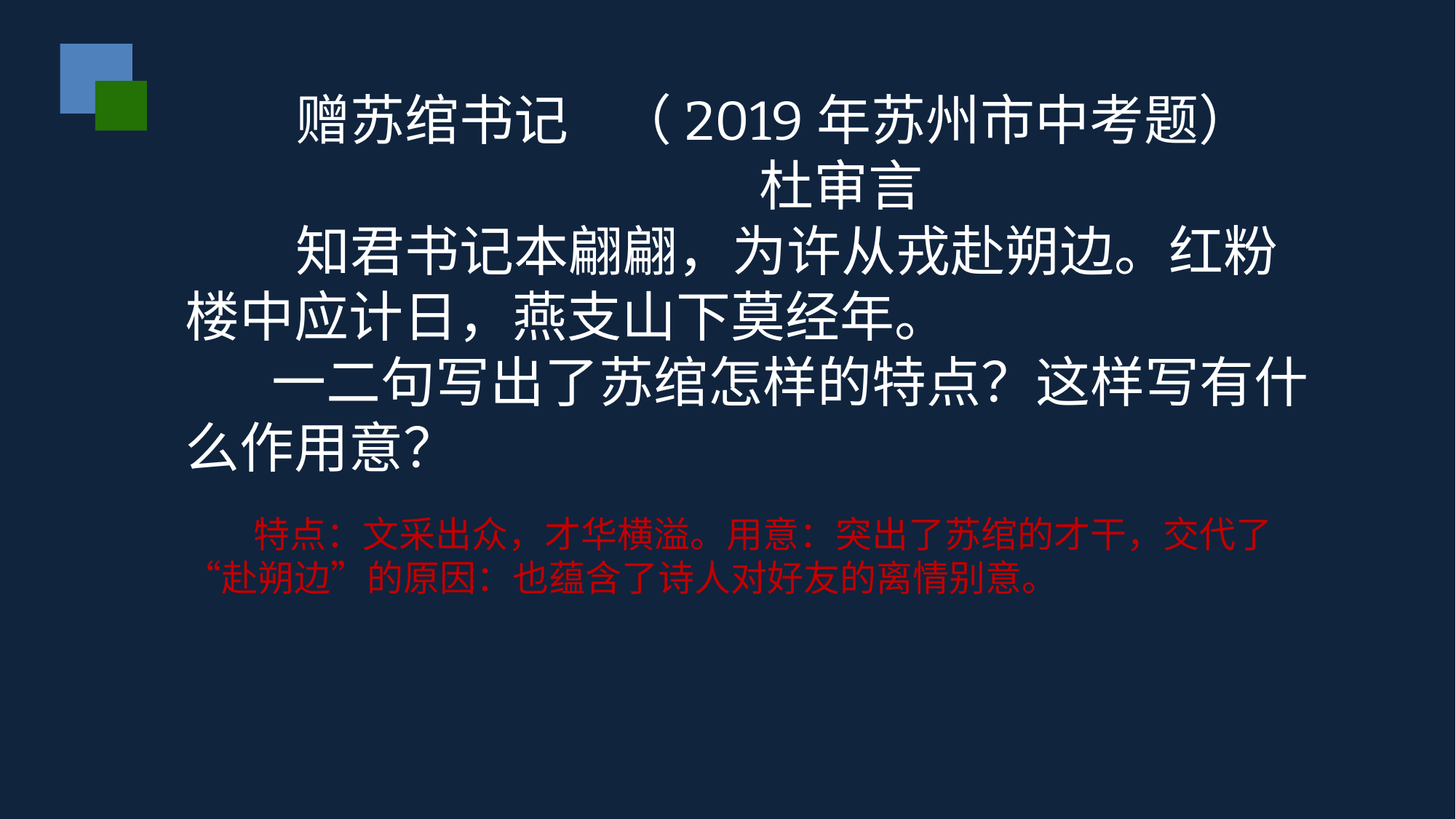

赠苏绾书记    （2019年苏州市中考题）
                                              杜审言
        知君书记本翩翩，为许从戎赴朔边。红粉楼中应计日，燕支山下莫经年。
      一二句写出了苏绾怎样的特点？这样写有什么作用意？

          特点：文采出众，才华横溢。用意：突出了苏绾的才干，交代了“赴朔边”的原因：也蕴含了诗人对好友的离情别意。